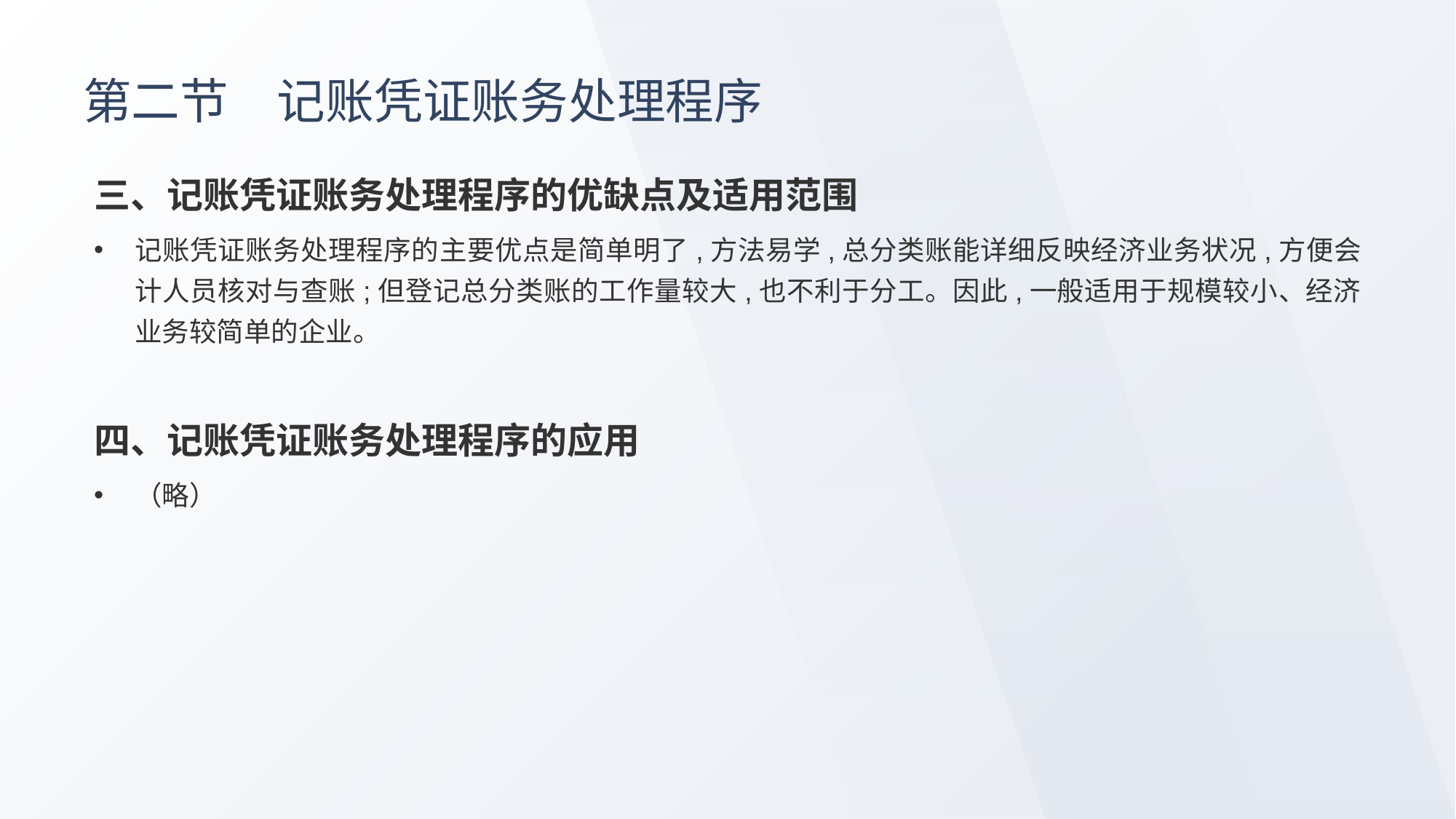

# 第二节　记账凭证账务处理程序
三、记账凭证账务处理程序的优缺点及适用范围
记账凭证账务处理程序的主要优点是简单明了,方法易学,总分类账能详细反映经济业务状况,方便会计人员核对与查账;但登记总分类账的工作量较大,也不利于分工。因此,一般适用于规模较小、经济业务较简单的企业。

四、记账凭证账务处理程序的应用
（略）